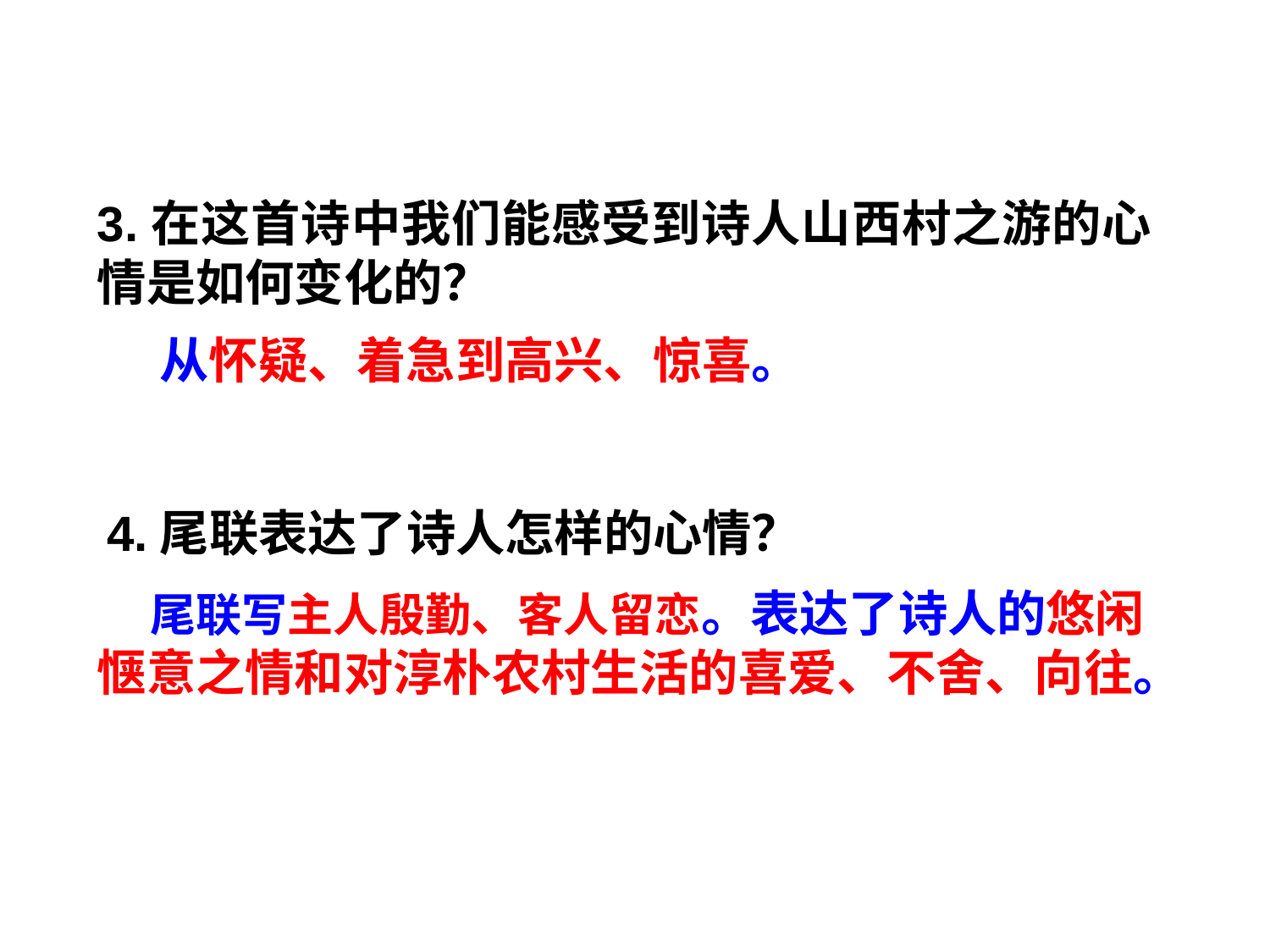

3.在这首诗中我们能感受到诗人山西村之游的心情是如何变化的？
从怀疑、着急到高兴、惊喜。
4.尾联表达了诗人怎样的心情？
    尾联写主人殷勤、客人留恋。表达了诗人的悠闲惬意之情和对淳朴农村生活的喜爱、不舍、向往。